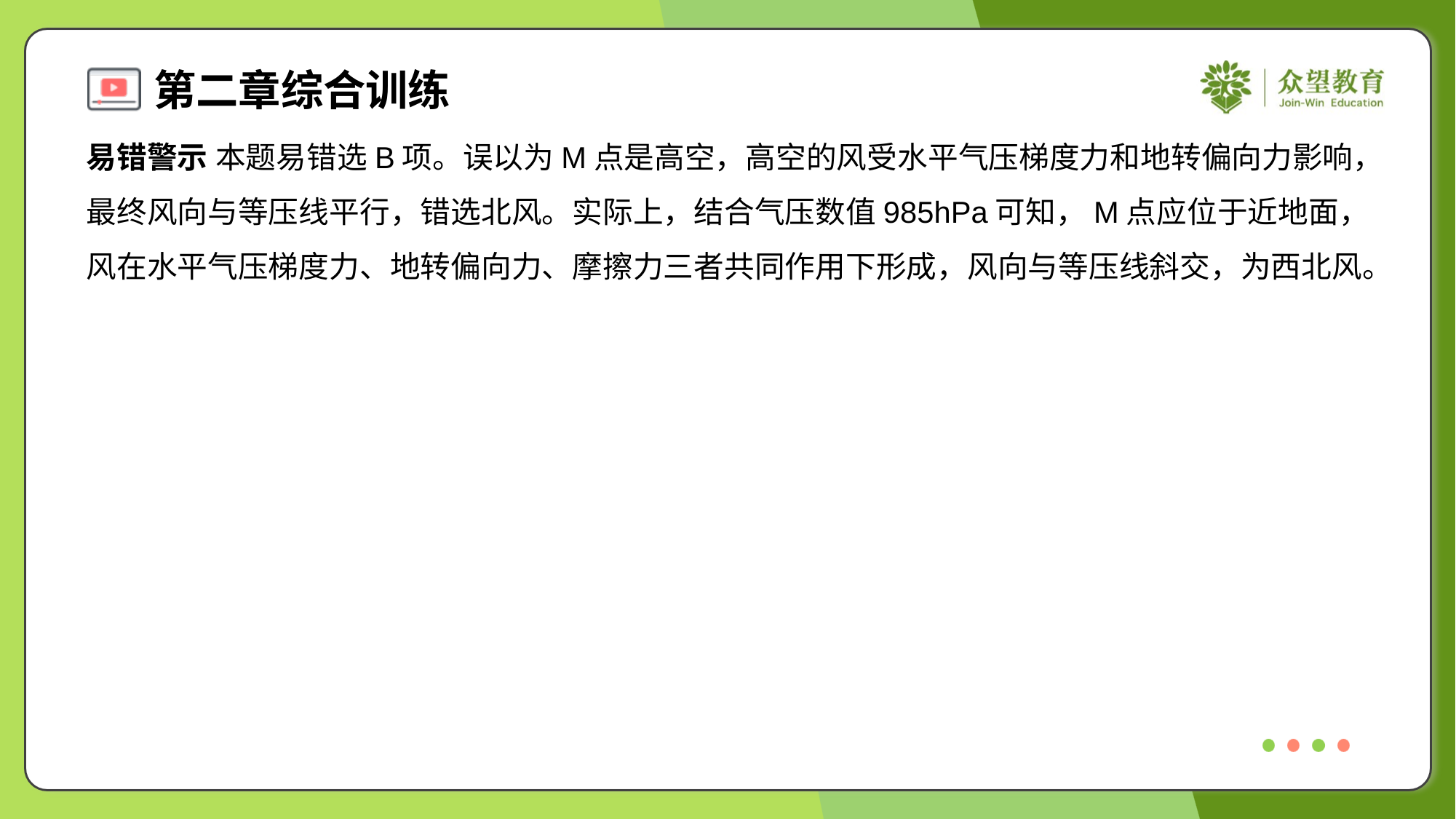

易错警示 本题易错选B项。误以为M点是高空，高空的风受水平气压梯度力和地转偏向力影响，
最终风向与等压线平行，错选北风。实际上，结合气压数值985hPa可知，M点应位于近地面，
风在水平气压梯度力、地转偏向力、摩擦力三者共同作用下形成，风向与等压线斜交，为西北风。